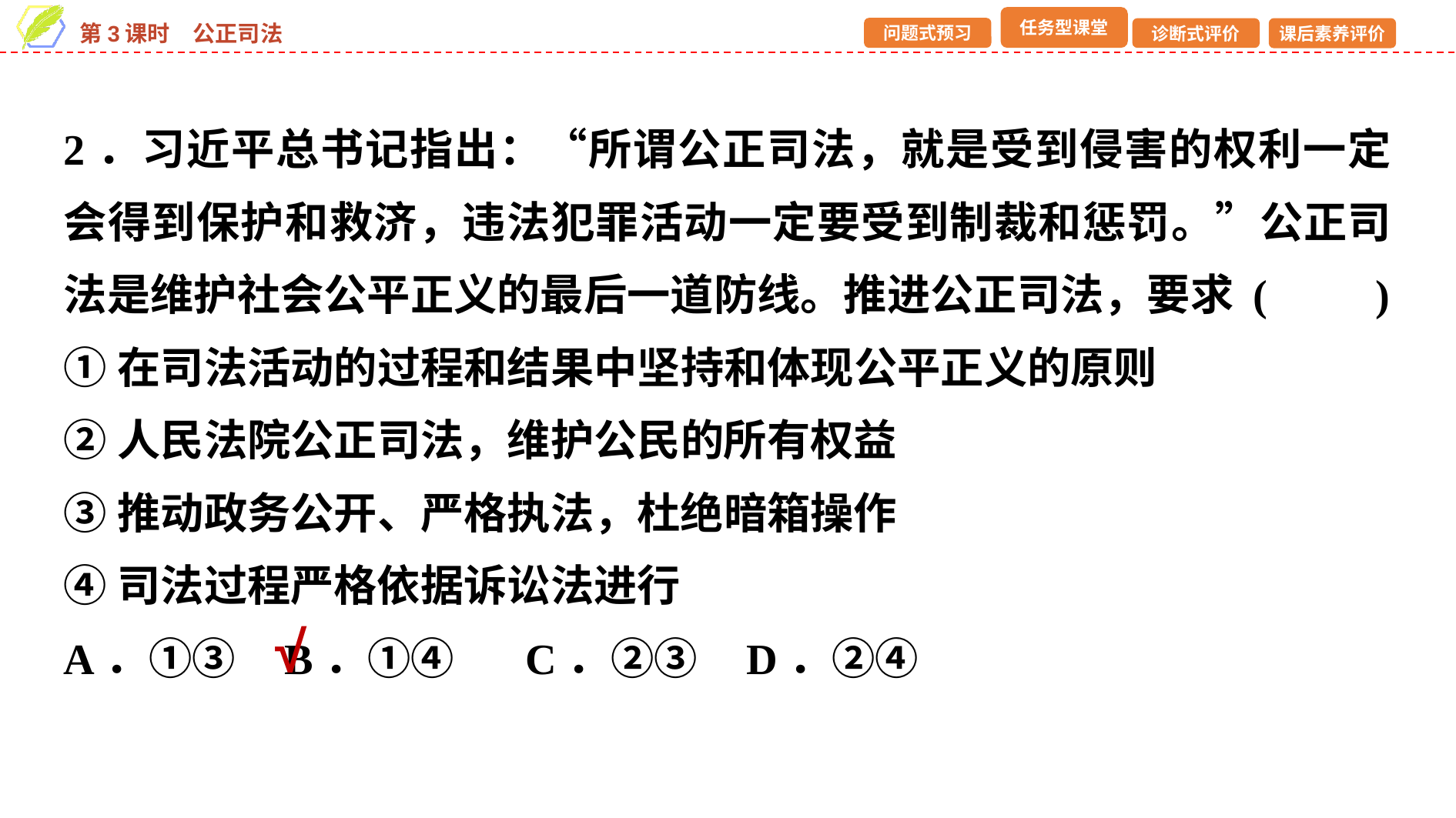

2．习近平总书记指出：“所谓公正司法，就是受到侵害的权利一定会得到保护和救济，违法犯罪活动一定要受到制裁和惩罚。”公正司法是维护社会公平正义的最后一道防线。推进公正司法，要求 (　　)
①在司法活动的过程和结果中坚持和体现公平正义的原则
②人民法院公正司法，维护公民的所有权益
③推动政务公开、严格执法，杜绝暗箱操作
④司法过程严格依据诉讼法进行
A．①③    B．①④	C．②③    D．②④
√